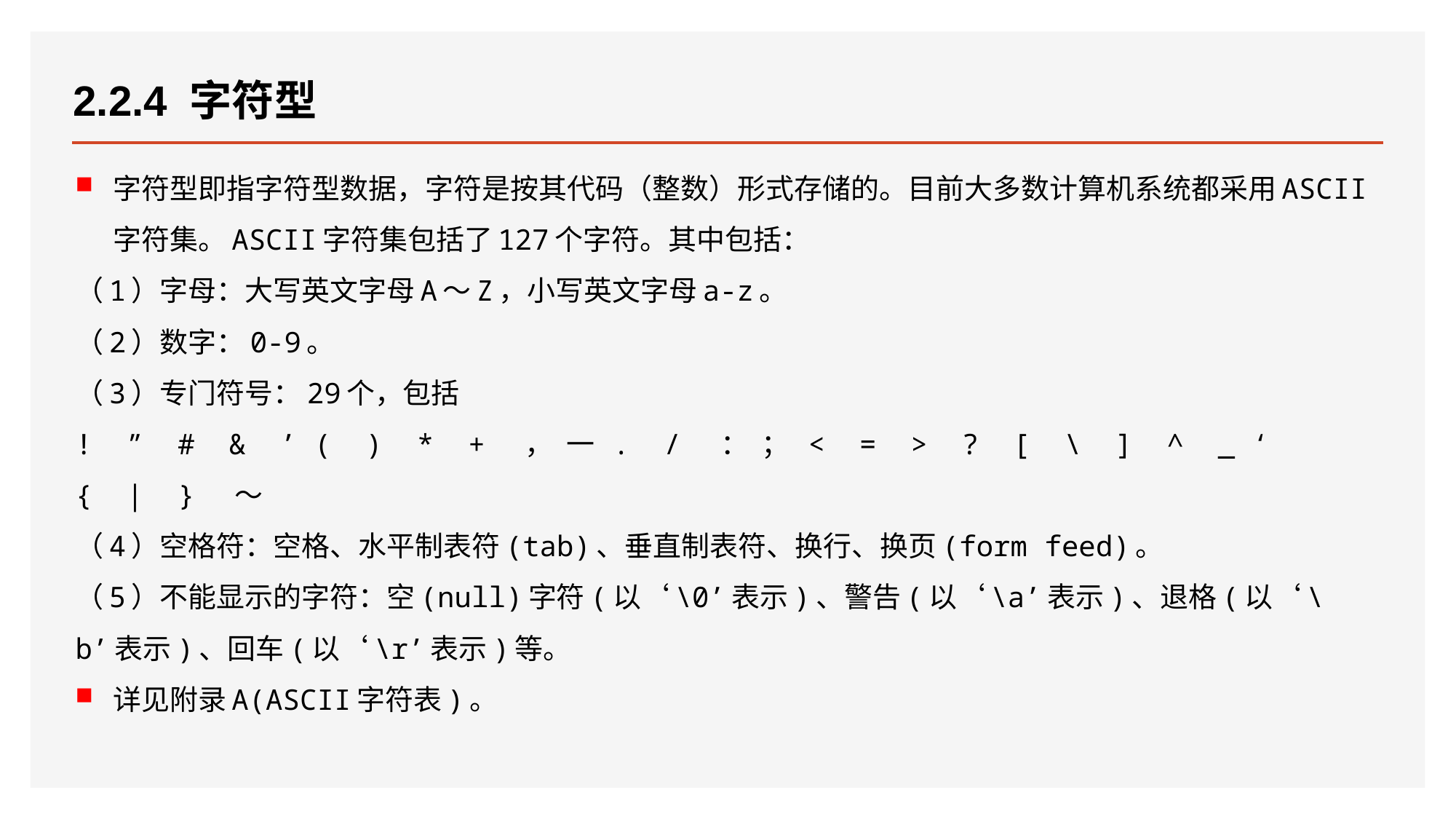

# 2.2.4 字符型
字符型即指字符型数据，字符是按其代码（整数）形式存储的。目前大多数计算机系统都采用ASCII字符集。ASCII字符集包括了127个字符。其中包括：
（1）字母：大写英文字母A～Z，小写英文字母a-z。
（2）数字：0-9。
（3）专门符号：29个，包括
!  ”  #  &  ’ (  )  *  +  ，  一  .  /  ：  ；  <  =  >  ?  [  \  ]  ^  _ ‘  {  |  }  ～
（4）空格符：空格、水平制表符(tab)、垂直制表符、换行、换页(form feed)。
（5）不能显示的字符：空(null)字符(以‘\0’表示)、警告(以‘\a’表示)、退格(以‘\b’表示)、回车(以‘\r’表示)等。
详见附录A(ASCII字符表)。